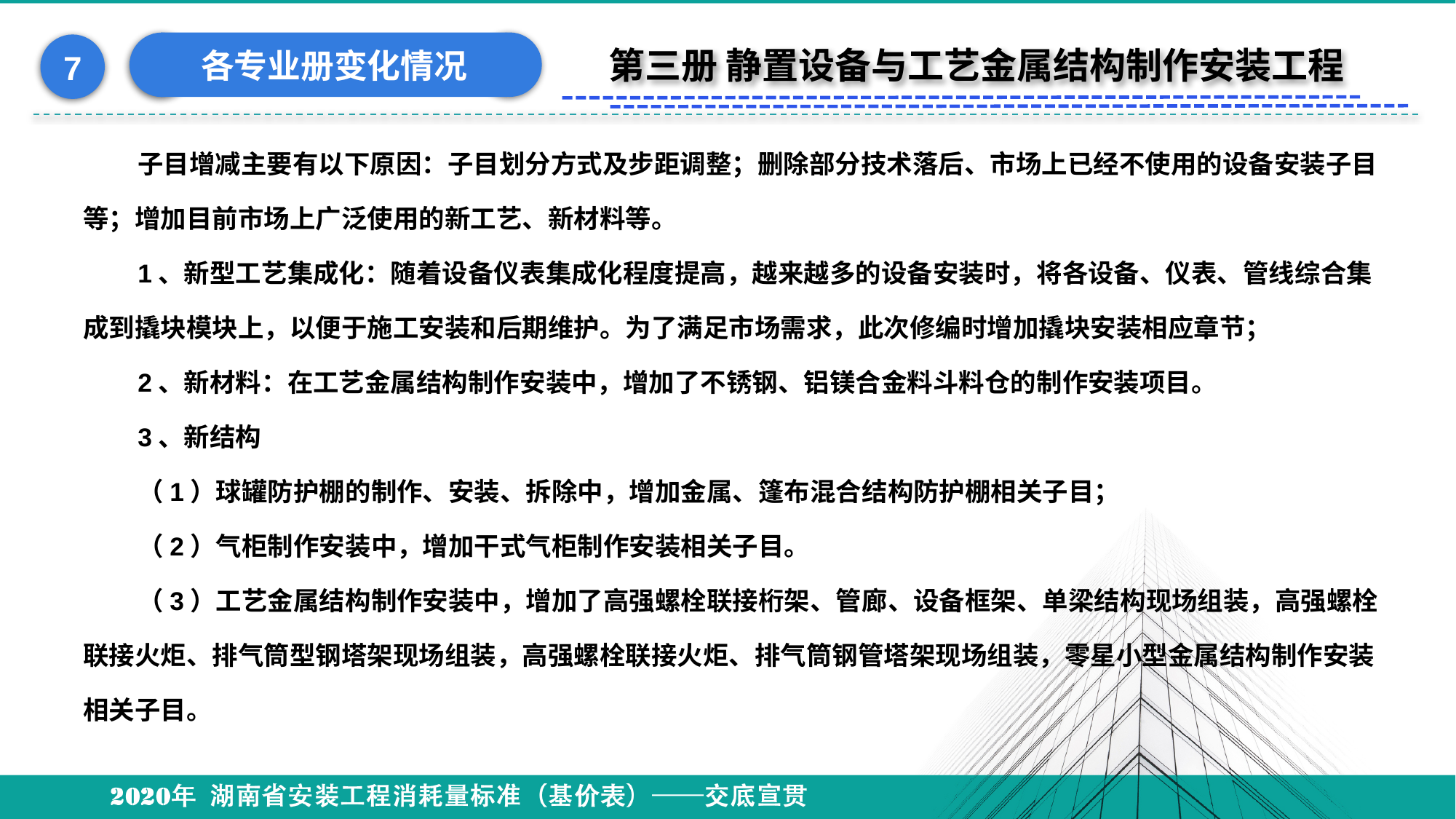

各专业册变化情况

7
第三册 静置设备与工艺金属结构制作安装工程
子目增减主要有以下原因：子目划分方式及步距调整；删除部分技术落后、市场上已经不使用的设备安装子目等；增加目前市场上广泛使用的新工艺、新材料等。
1、新型工艺集成化：随着设备仪表集成化程度提高，越来越多的设备安装时，将各设备、仪表、管线综合集成到撬块模块上，以便于施工安装和后期维护。为了满足市场需求，此次修编时增加撬块安装相应章节；
2、新材料：在工艺金属结构制作安装中，增加了不锈钢、铝镁合金料斗料仓的制作安装项目。
3、新结构
（1）球罐防护棚的制作、安装、拆除中，增加金属、篷布混合结构防护棚相关子目；
（2）气柜制作安装中，增加干式气柜制作安装相关子目。
（3）工艺金属结构制作安装中，增加了高强螺栓联接桁架、管廊、设备框架、单梁结构现场组装，高强螺栓联接火炬、排气筒型钢塔架现场组装，高强螺栓联接火炬、排气筒钢管塔架现场组装，零星小型金属结构制作安装相关子目。